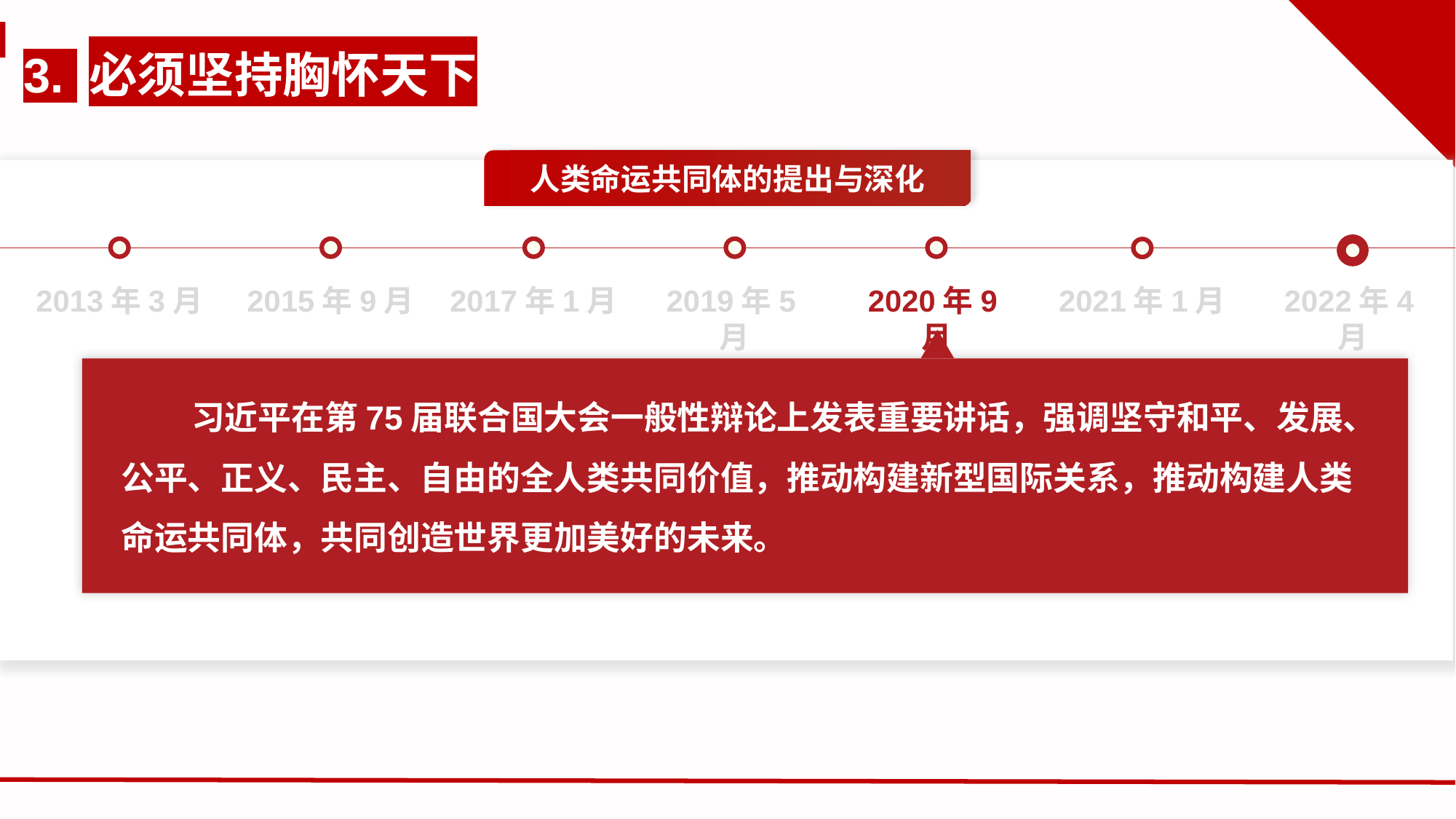

3. 必须坚持胸怀天下
人类命运共同体的提出与深化

2013年3月
2015年9月
2017年1月
2019年5月
2020年9月
2021年1月
2022年4月

 习近平在第75届联合国大会一般性辩论上发表重要讲话，强调坚守和平、发展、公平、正义、民主、自由的全人类共同价值，推动构建新型国际关系，推动构建人类命运共同体，共同创造世界更加美好的未来。